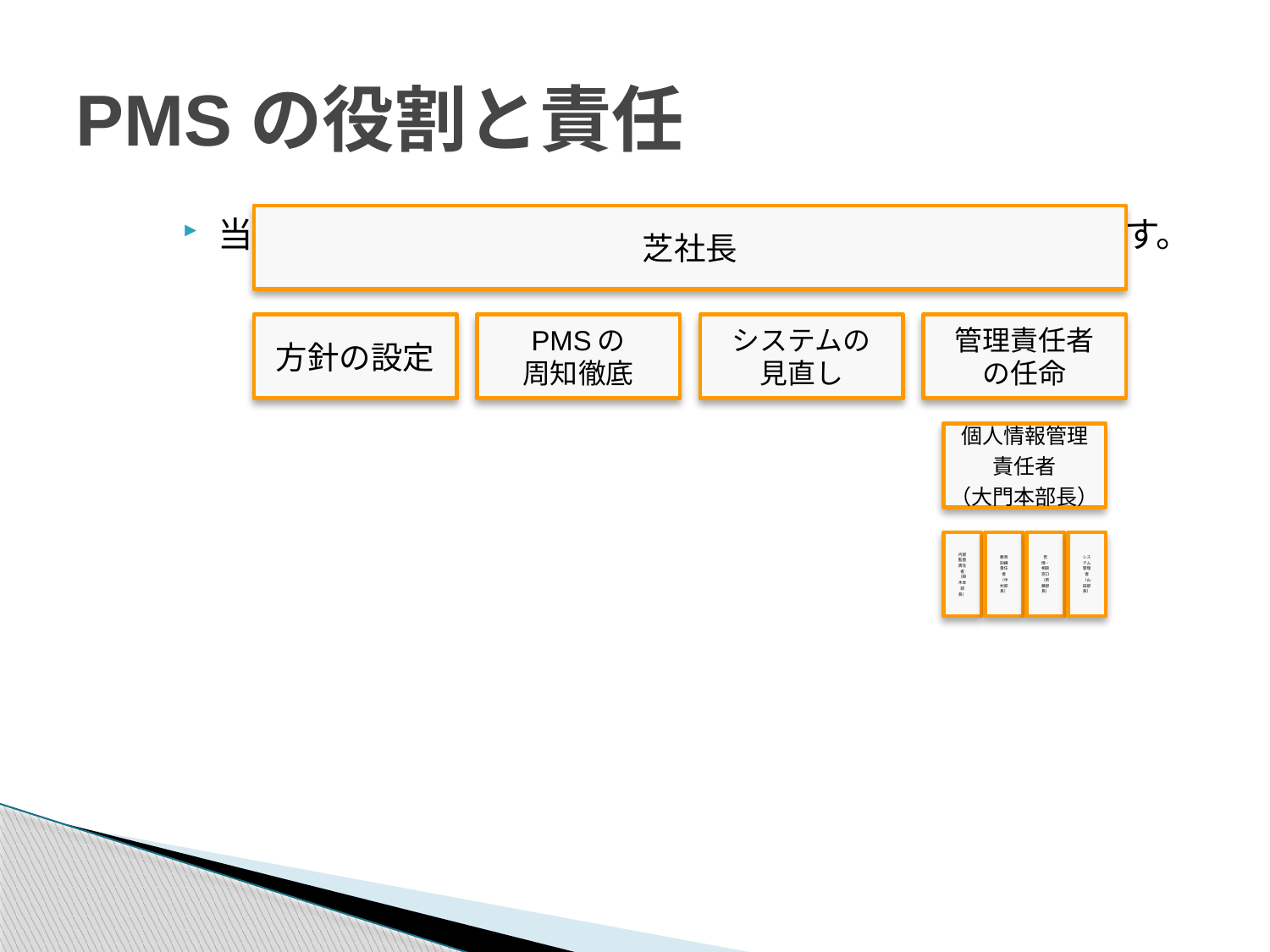

# PMSの役割と責任
芝社長
方針の設定
PMSの
周知徹底
システムの
見直し
個人情報管理
責任者
（大門本部長）
内部監査責任者
（鈴木本部長）
教育訓練責任者
（中村部長）
苦情・相談窓口
（斉藤部長）
システム管理者
（山田部長）
管理責任者
の任命
当社のPMSにおける役割と責任は、下図に示すとおりです。